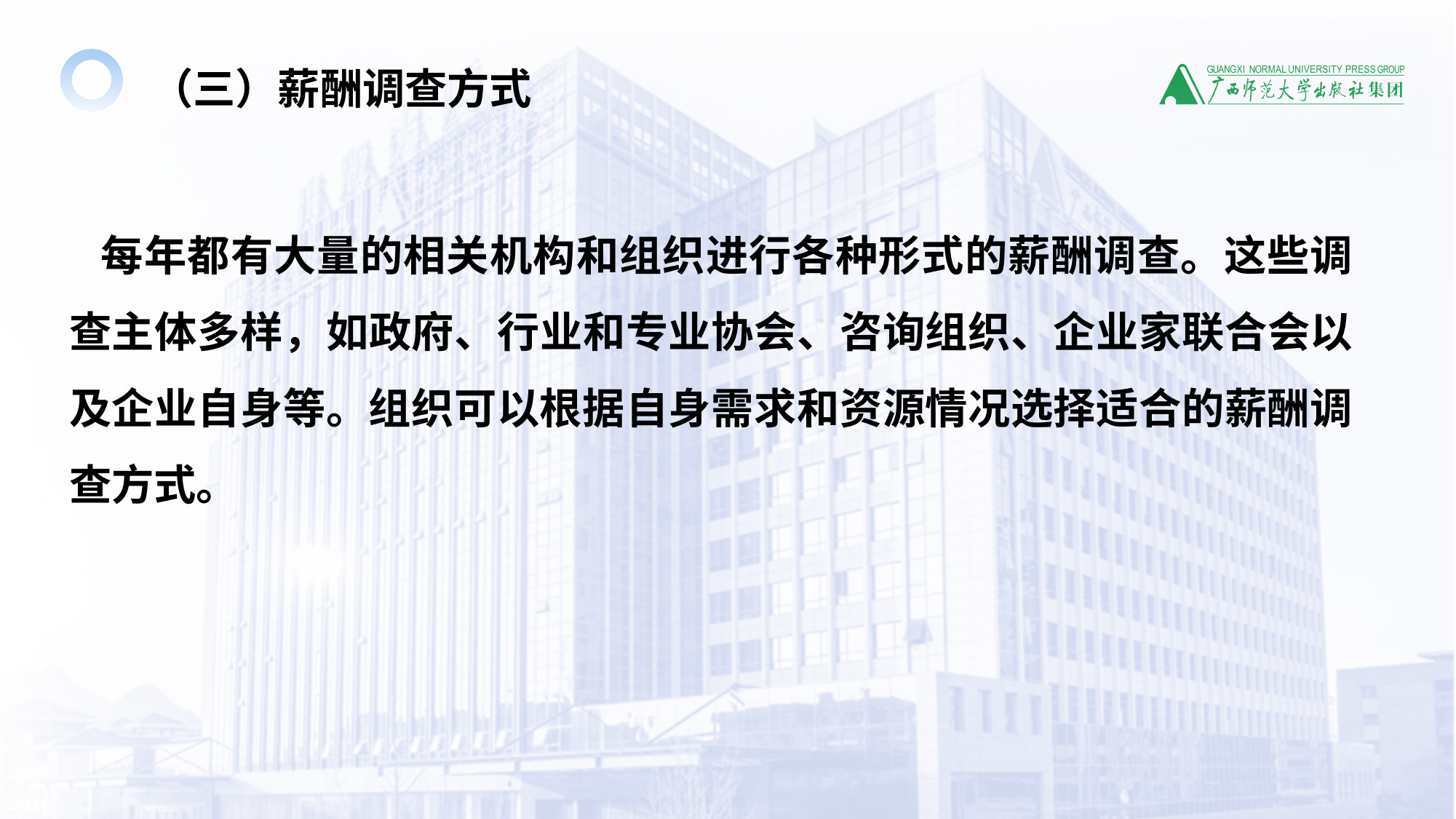

（三）薪酬调查方式

每年都有大量的相关机构和组织进行各种形式的薪酬调查。这些调查主体多样，如政府、行业和专业协会、咨询组织、企业家联合会以及企业自身等。组织可以根据自身需求和资源情况选择适合的薪酬调查方式。